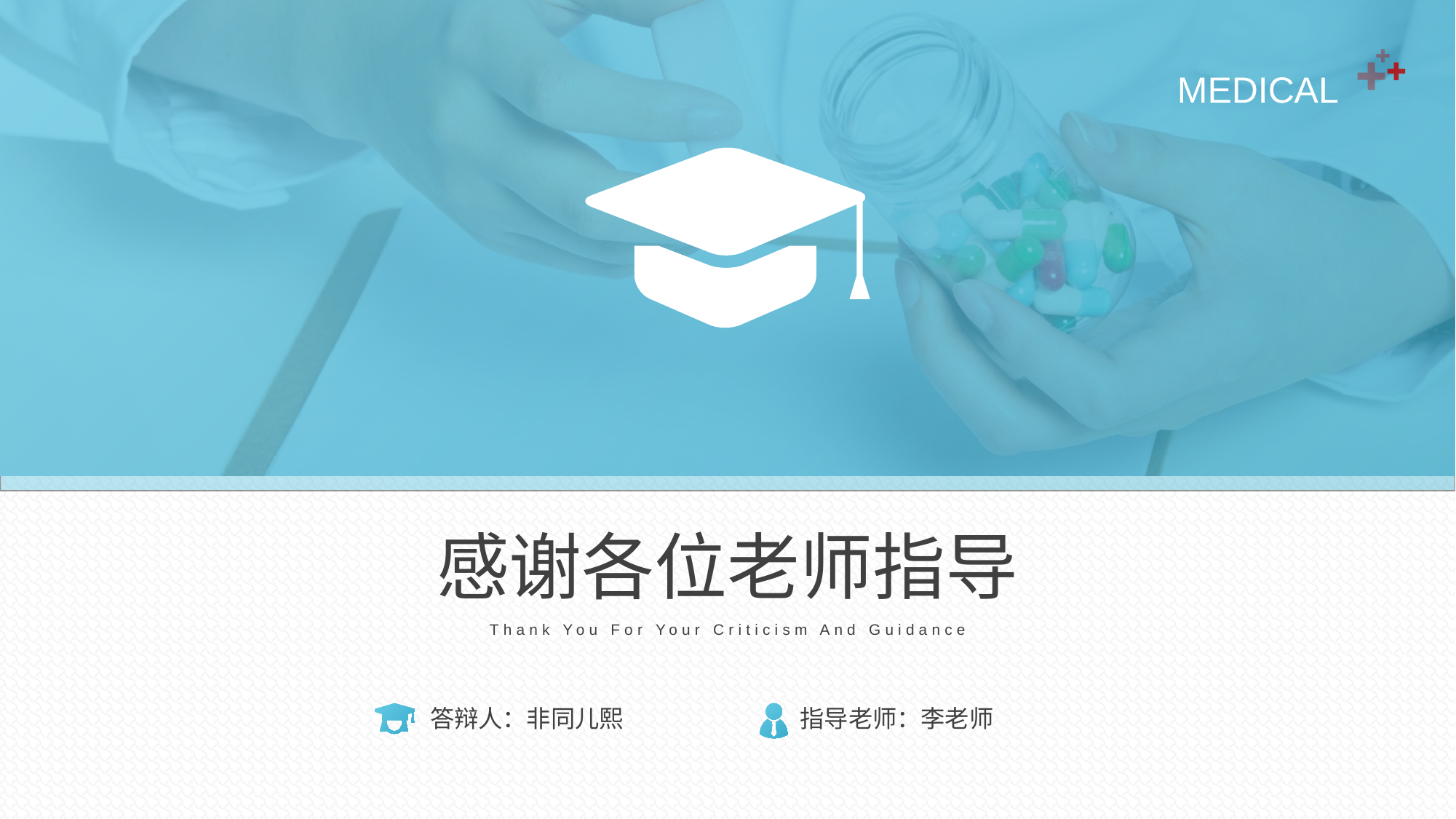

感谢各位老师指导
Thank You For Your Criticism And Guidance

答辩人：非同儿熙

指导老师：李老师